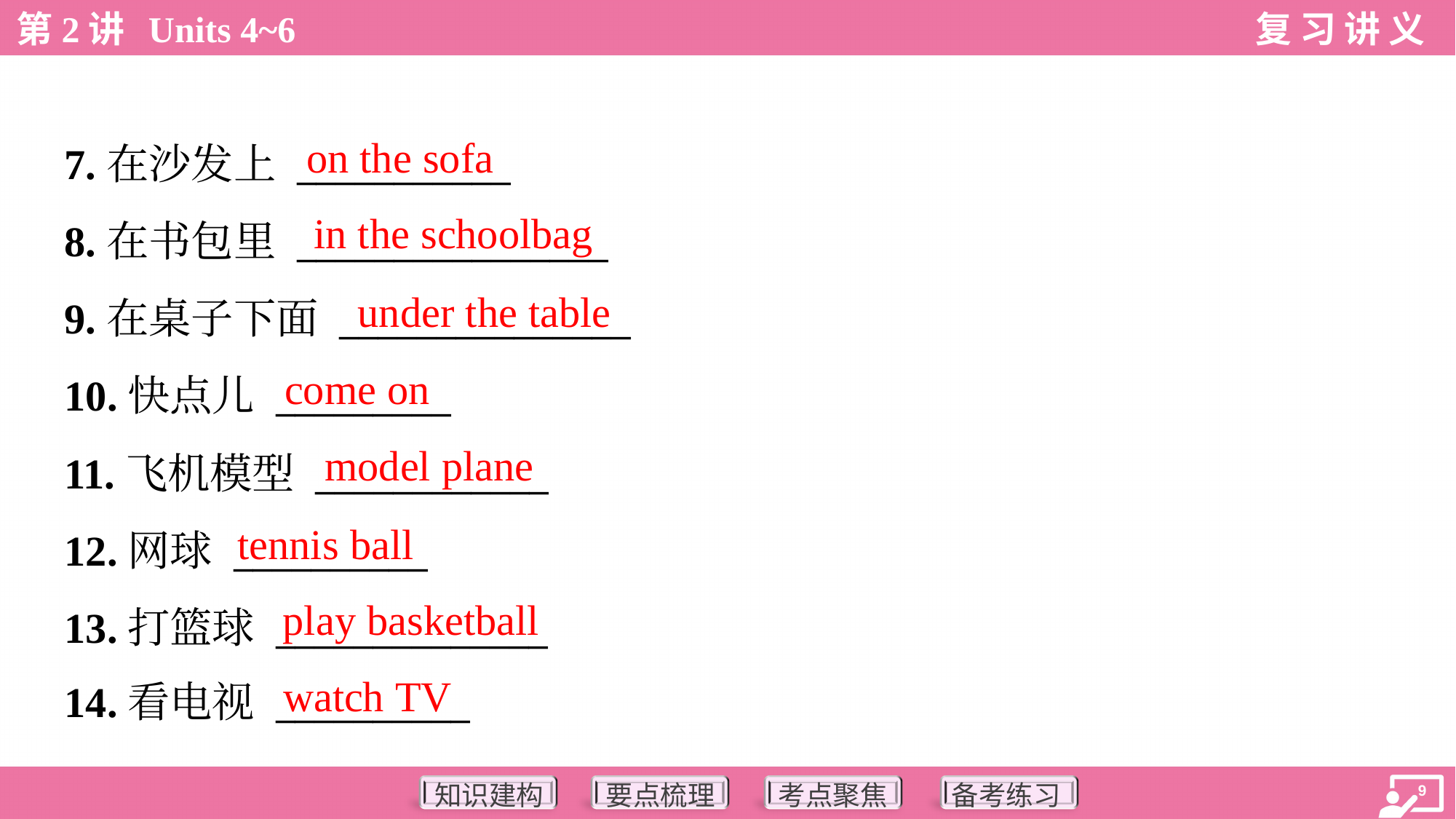

on the sofa
7.在沙发上 ___________
8.在书包里 ________________
9.在桌子下面 _______________
10.快点儿 _________
11.飞机模型 ____________
12.网球 __________
13.打篮球 ______________
14.看电视 __________
in the schoolbag
under the table
come on
model plane
tennis ball
play basketball
watch TV